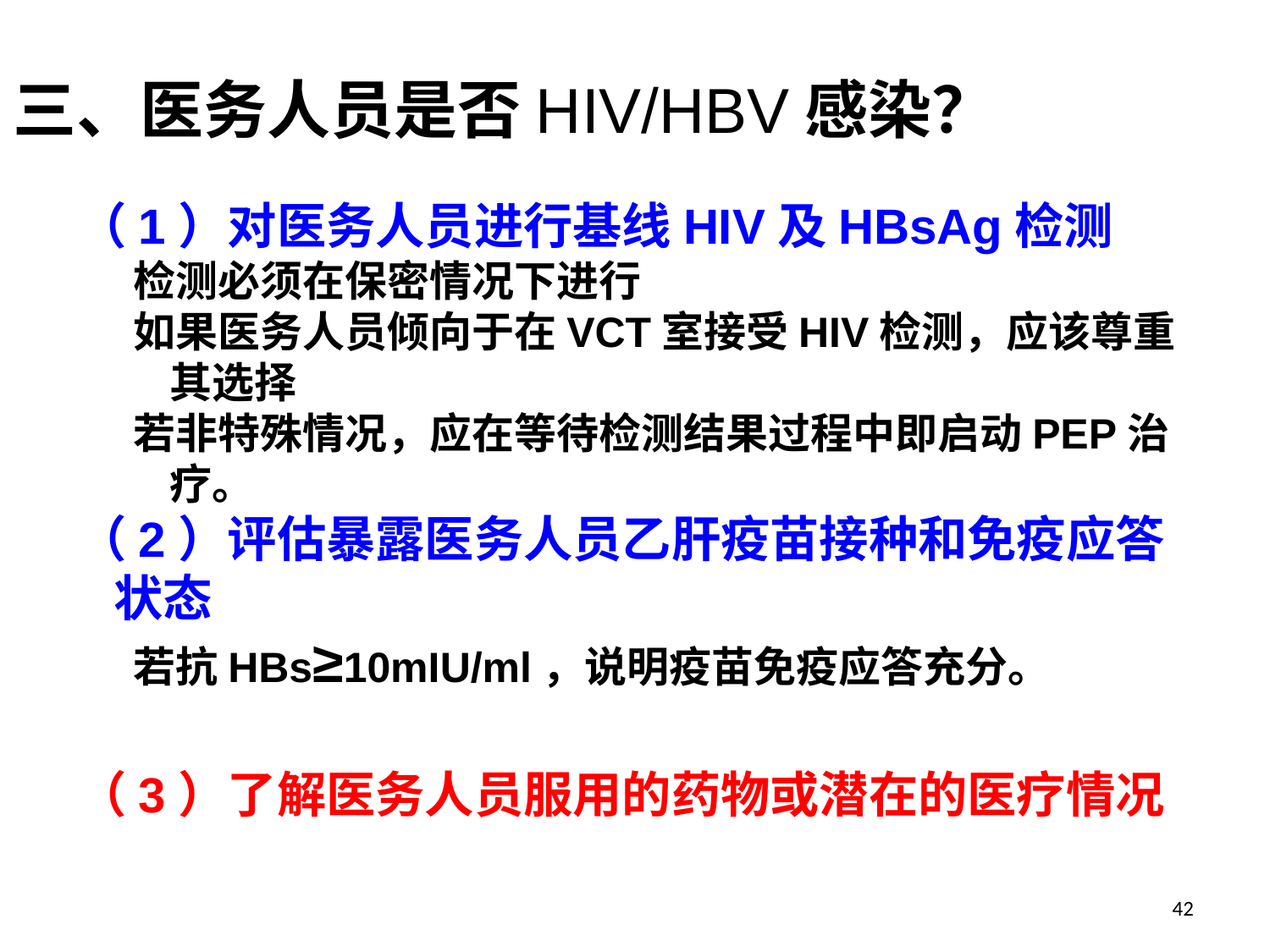

三、医务人员是否HIV/HBV感染？
（1）对医务人员进行基线HIV及HBsAg检测
检测必须在保密情况下进行
如果医务人员倾向于在VCT室接受HIV检测，应该尊重其选择
若非特殊情况，应在等待检测结果过程中即启动PEP治疗。
（2）评估暴露医务人员乙肝疫苗接种和免疫应答状态
若抗HBs≥10mIU/ml，说明疫苗免疫应答充分。

（3）了解医务人员服用的药物或潜在的医疗情况
42